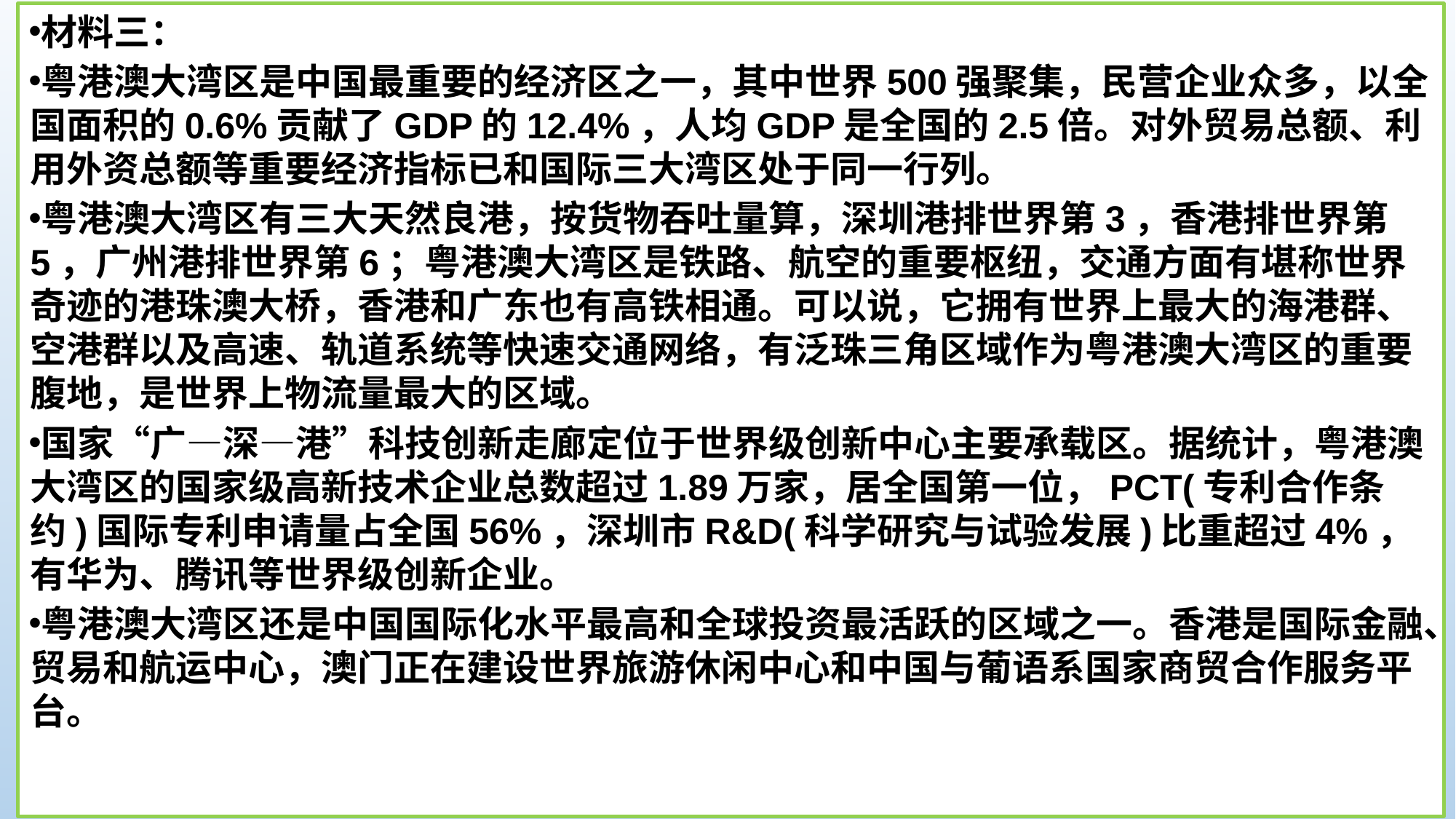

材料三：
粤港澳大湾区是中国最重要的经济区之一，其中世界500强聚集，民营企业众多，以全国面积的0.6%贡献了GDP的12.4%，人均GDP是全国的2.5倍。对外贸易总额、利用外资总额等重要经济指标已和国际三大湾区处于同一行列。
粤港澳大湾区有三大天然良港，按货物吞吐量算，深圳港排世界第3，香港排世界第5，广州港排世界第6；粤港澳大湾区是铁路、航空的重要枢纽，交通方面有堪称世界奇迹的港珠澳大桥，香港和广东也有高铁相通。可以说，它拥有世界上最大的海港群、空港群以及高速、轨道系统等快速交通网络，有泛珠三角区域作为粤港澳大湾区的重要腹地，是世界上物流量最大的区域。
国家“广—深—港”科技创新走廊定位于世界级创新中心主要承载区。据统计，粤港澳大湾区的国家级高新技术企业总数超过1.89万家，居全国第一位，PCT(专利合作条约)国际专利申请量占全国56%，深圳市R&D(科学研究与试验发展)比重超过4%，有华为、腾讯等世界级创新企业。
粤港澳大湾区还是中国国际化水平最高和全球投资最活跃的区域之一。香港是国际金融、贸易和航运中心，澳门正在建设世界旅游休闲中心和中国与葡语系国家商贸合作服务平台。